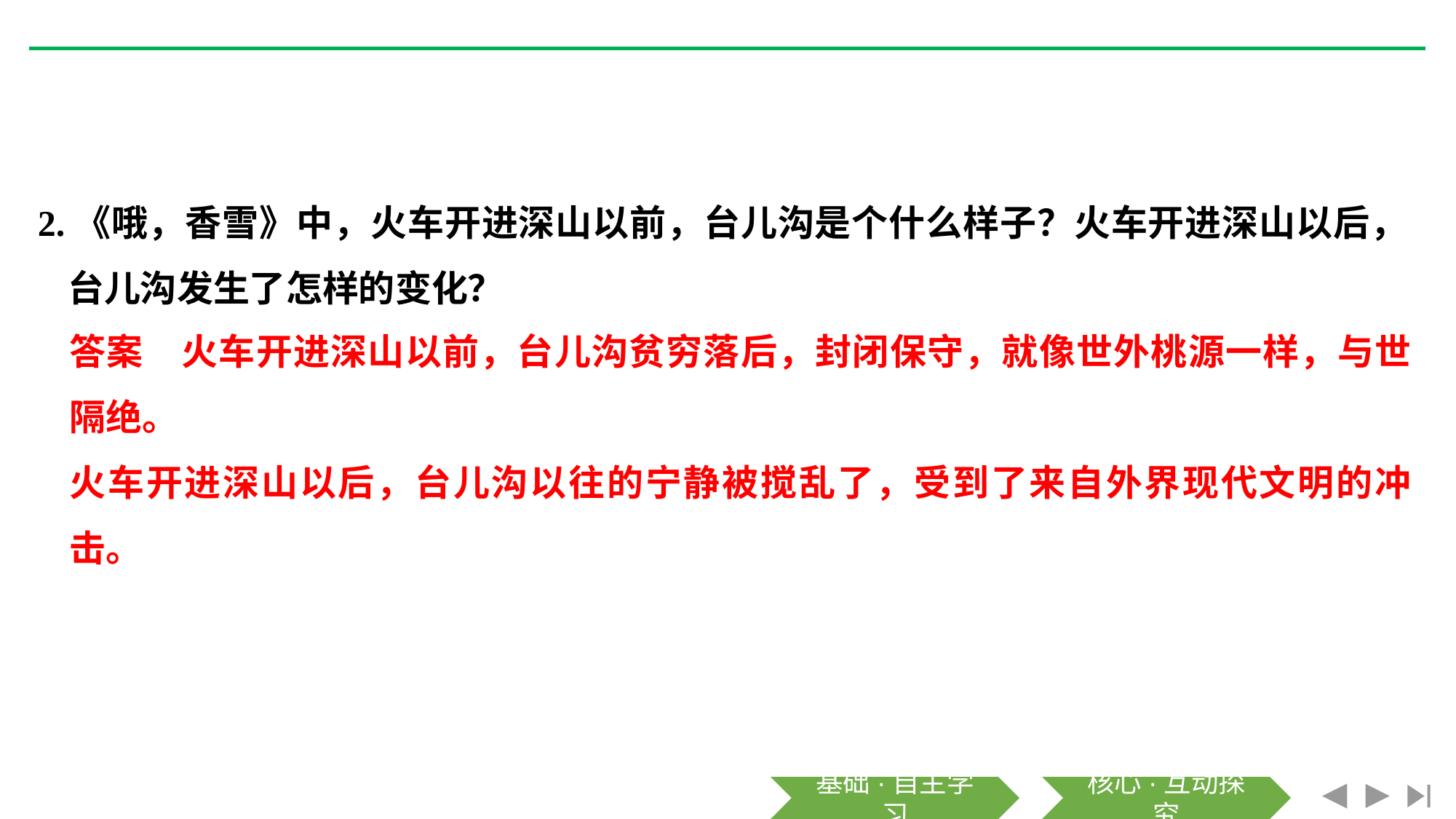

2.《哦，香雪》中，火车开进深山以前，台儿沟是个什么样子？火车开进深山以后，台儿沟发生了怎样的变化？
答案　火车开进深山以前，台儿沟贫穷落后，封闭保守，就像世外桃源一样，与世隔绝。
火车开进深山以后，台儿沟以往的宁静被搅乱了，受到了来自外界现代文明的冲击。